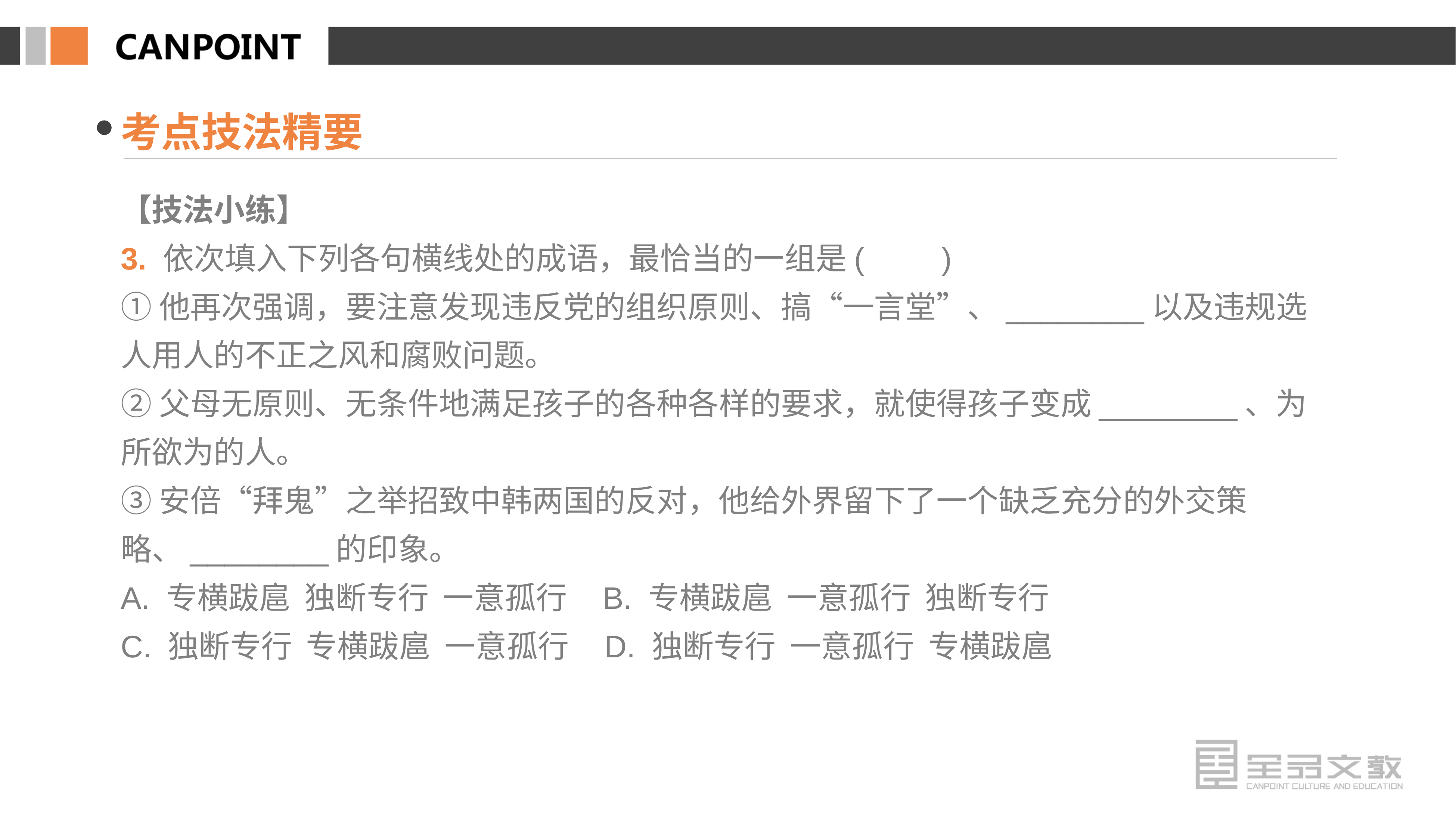

考点技法精要

【技法小练】
3. 依次填入下列各句横线处的成语，最恰当的一组是(　　)
①他再次强调，要注意发现违反党的组织原则、搞“一言堂”、________以及违规选人用人的不正之风和腐败问题。
②父母无原则、无条件地满足孩子的各种各样的要求，就使得孩子变成________、为所欲为的人。
③安倍“拜鬼”之举招致中韩两国的反对，他给外界留下了一个缺乏充分的外交策略、________的印象。
A. 专横跋扈  独断专行  一意孤行    B. 专横跋扈  一意孤行  独断专行
C. 独断专行  专横跋扈  一意孤行    D. 独断专行  一意孤行  专横跋扈